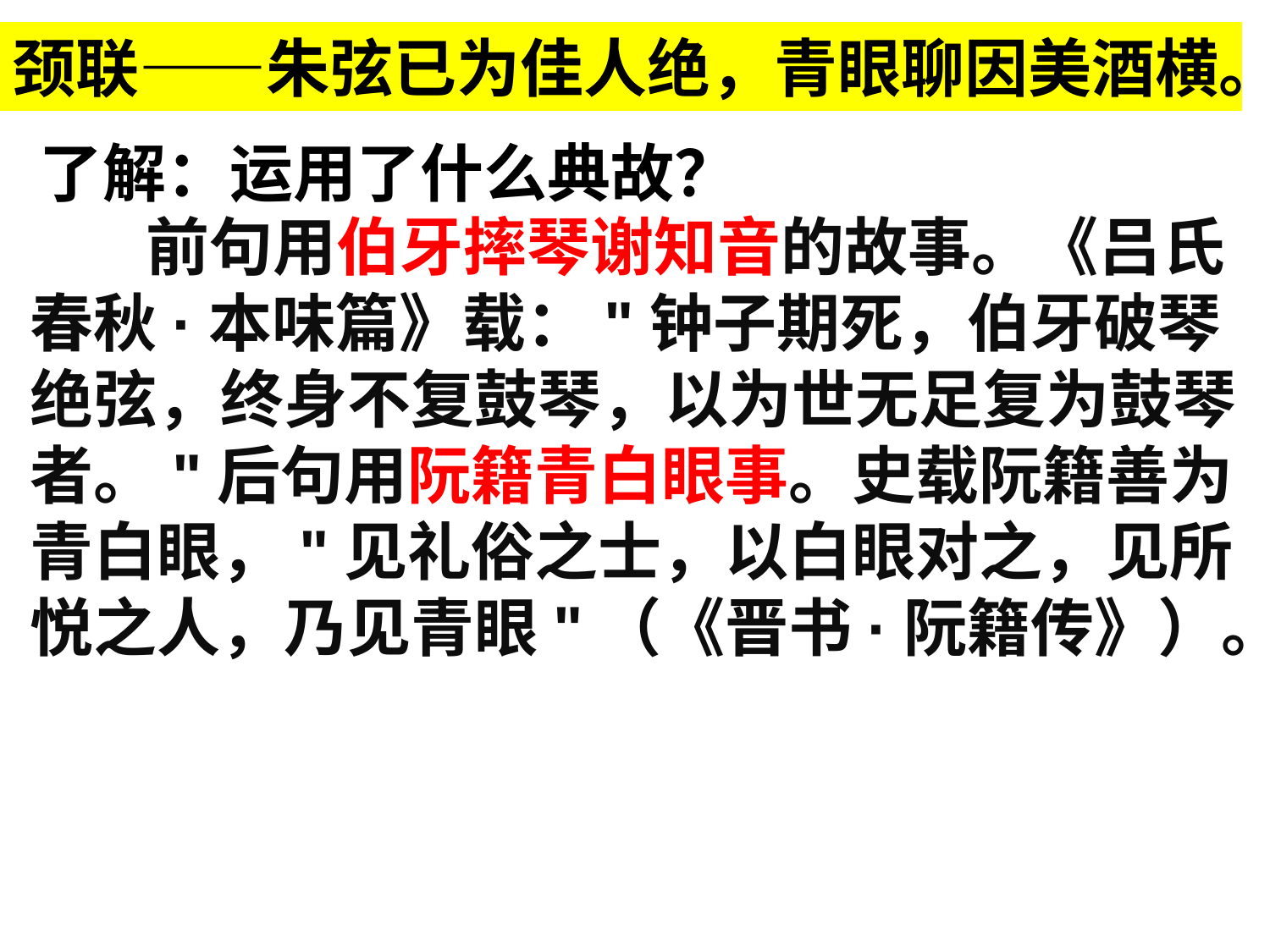

颈联——朱弦已为佳人绝，青眼聊因美酒横。
了解：运用了什么典故？
       前句用伯牙摔琴谢知音的故事。《吕氏春秋·本味篇》载："钟子期死，伯牙破琴绝弦，终身不复鼓琴，以为世无足复为鼓琴者。"后句用阮籍青白眼事。史载阮籍善为青白眼，"见礼俗之士，以白眼对之，见所悦之人，乃见青眼"（《晋书·阮籍传》）。